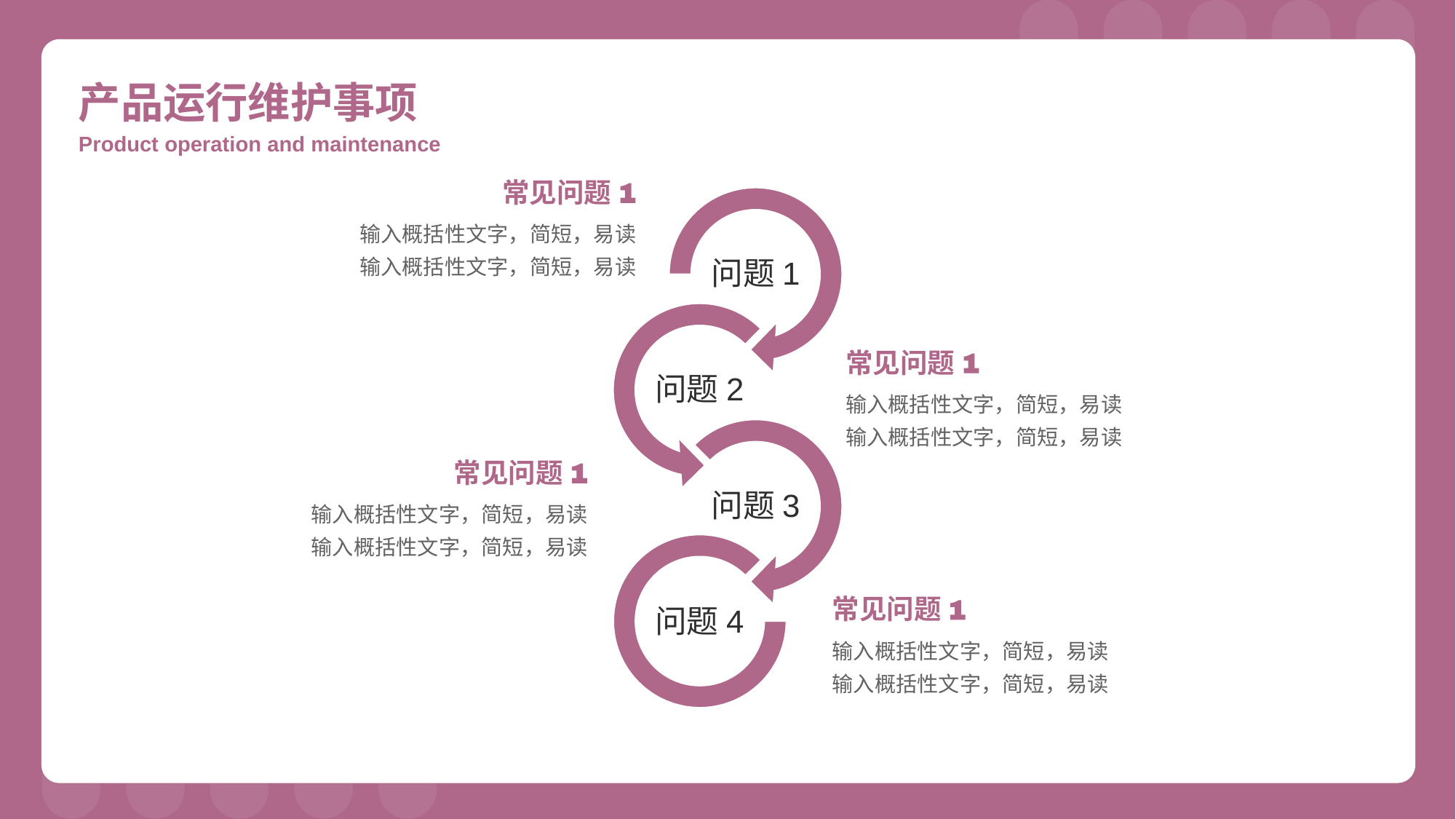

产品运行维护事项
Product operation and maintenance
问题1
问题2
问题3
问题4
常见问题1
输入概括性文字，简短，易读
输入概括性文字，简短，易读
常见问题1
输入概括性文字，简短，易读
输入概括性文字，简短，易读
常见问题1
输入概括性文字，简短，易读
输入概括性文字，简短，易读
常见问题1
输入概括性文字，简短，易读
输入概括性文字，简短，易读